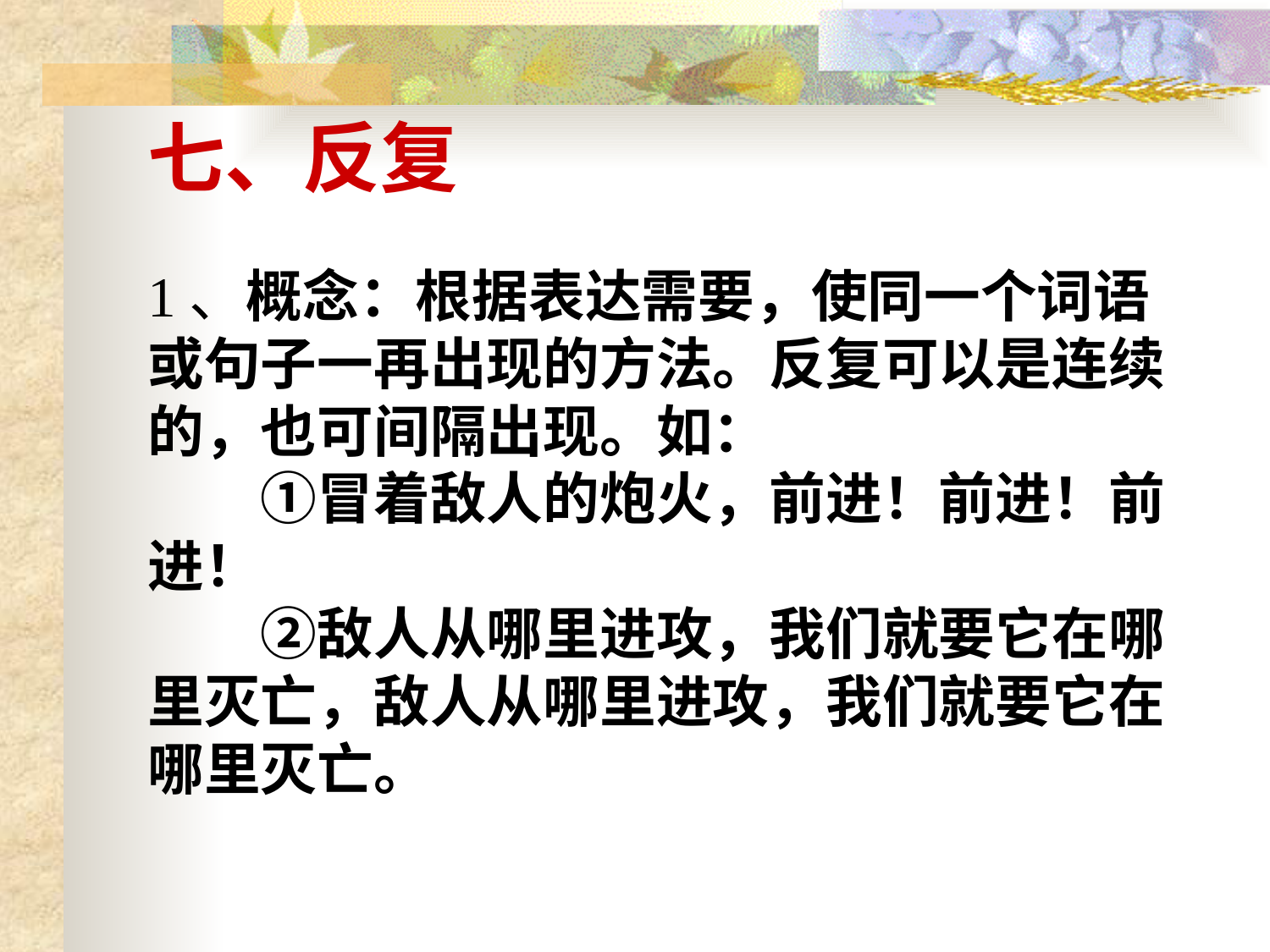

# 七、反复

1、概念：根据表达需要，使同一个词语或句子一再出现的方法。反复可以是连续的，也可间隔出现。如：
　　①冒着敌人的炮火，前进！前进！前进！
　　②敌人从哪里进攻，我们就要它在哪里灭亡，敌人从哪里进攻，我们就要它在哪里灭亡。